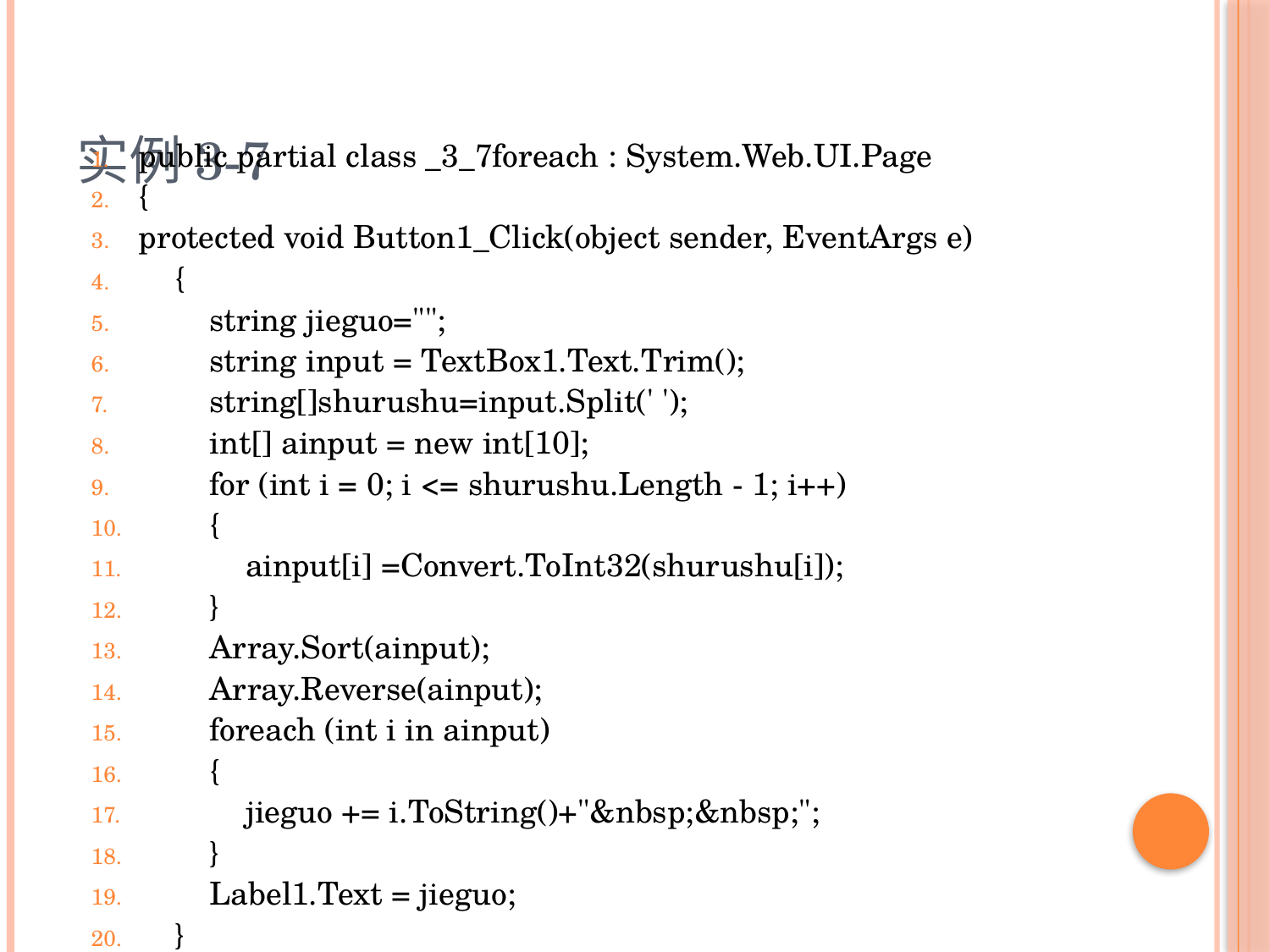

# 实例3-7
public partial class _3_7foreach : System.Web.UI.Page
{
protected void Button1_Click(object sender, EventArgs e)
    {
        string jieguo="";
        string input = TextBox1.Text.Trim();
        string[]shurushu=input.Split(' ');
        int[] ainput = new int[10];
        for (int i = 0; i <= shurushu.Length - 1; i++)
        {
            ainput[i] =Convert.ToInt32(shurushu[i]);
        }
        Array.Sort(ainput);
        Array.Reverse(ainput);
        foreach (int i in ainput)
        {
            jieguo += i.ToString()+"&nbsp;&nbsp;";
        }
        Label1.Text = jieguo;
    }
    }